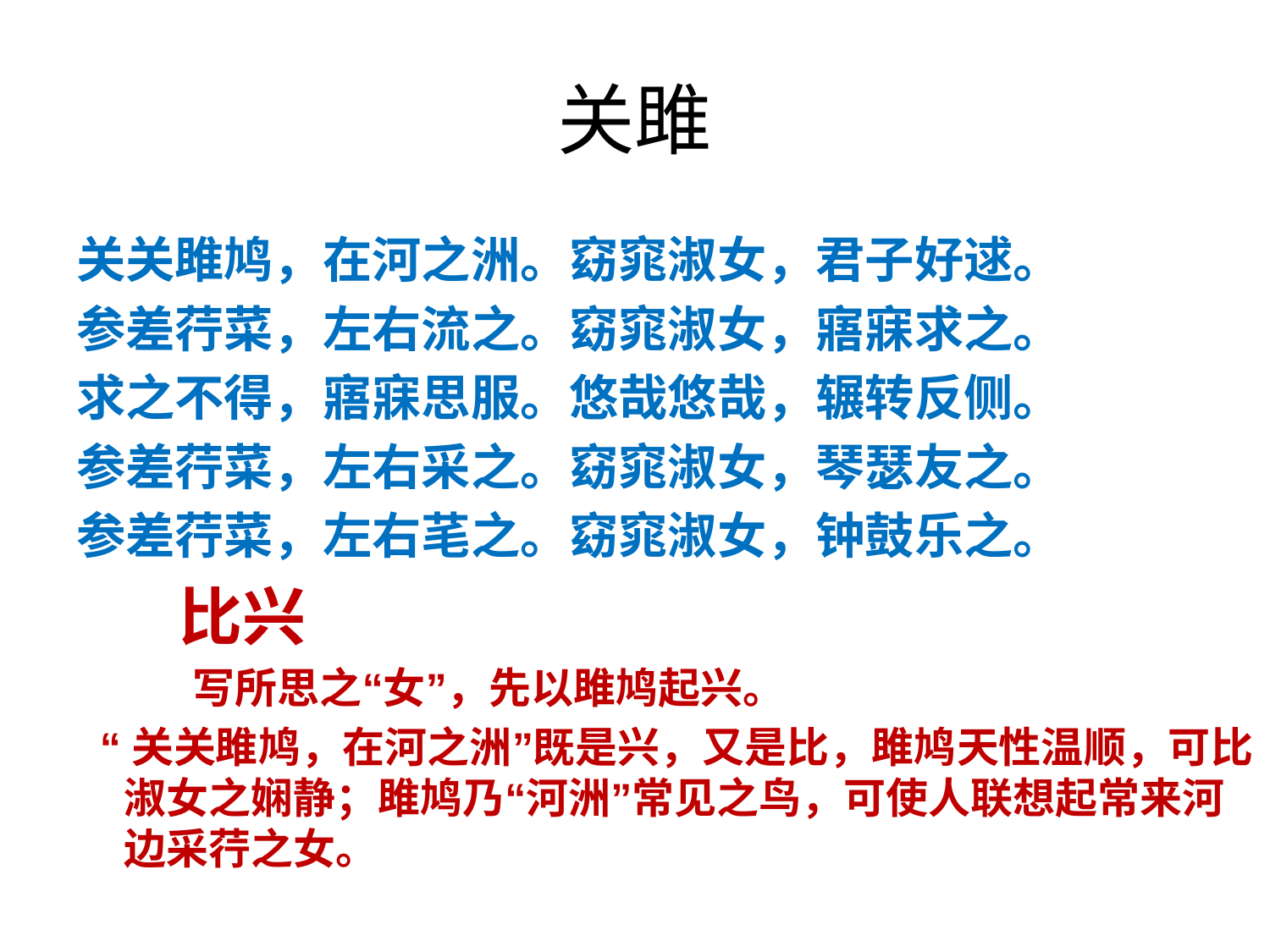

# 关雎
关关雎鸠，在河之洲。窈窕淑女，君子好逑。
参差荇菜，左右流之。窈窕淑女，寤寐求之。
求之不得，寤寐思服。悠哉悠哉，辗转反侧。
参差荇菜，左右采之。窈窕淑女，琴瑟友之。
参差荇菜，左右芼之。窈窕淑女，钟鼓乐之。
     比兴
         写所思之“女”，先以雎鸠起兴。
  “关关雎鸠，在河之洲”既是兴，又是比，雎鸠天性温顺，可比淑女之娴静；雎鸠乃“河洲”常见之鸟，可使人联想起常来河边采荇之女。